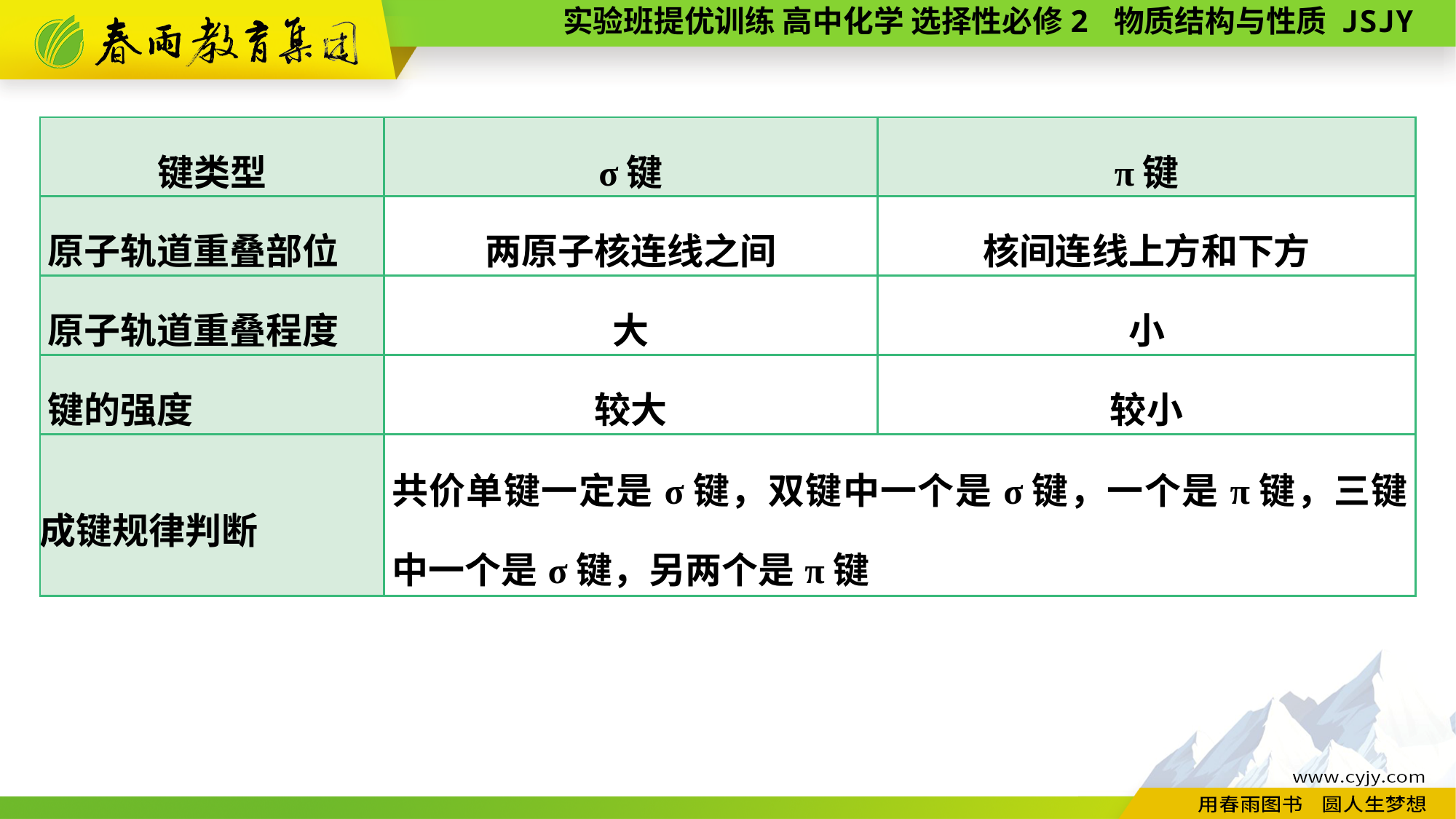

| 键类型 | σ键 | π键 |
| --- | --- | --- |
| 原子轨道重叠部位 | 两原子核连线之间 | 核间连线上方和下方 |
| 原子轨道重叠程度 | 大 | 小 |
| 键的强度 | 较大 | 较小 |
| 成键规律判断 | 共价单键一定是σ键，双键中一个是σ键，一个是π键，三键中一个是σ键，另两个是π键 |  |